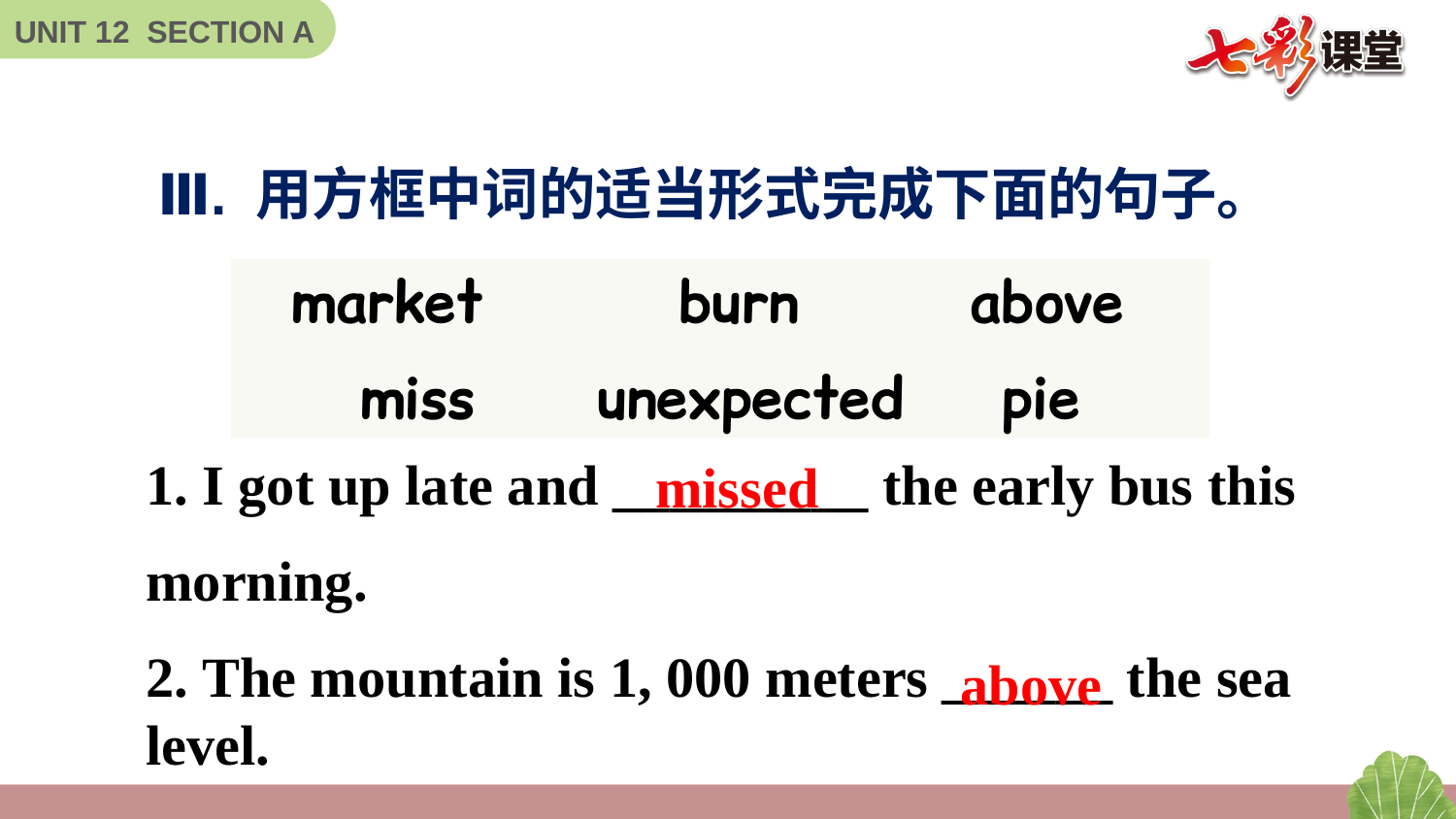

Ⅲ. 用方框中词的适当形式完成下面的句子。
market        burn       above
 miss     unexpected    pie
1. I got up late and _________ the early bus this
morning.
2. The mountain is 1, 000 meters ______ the sea level.
missed
above